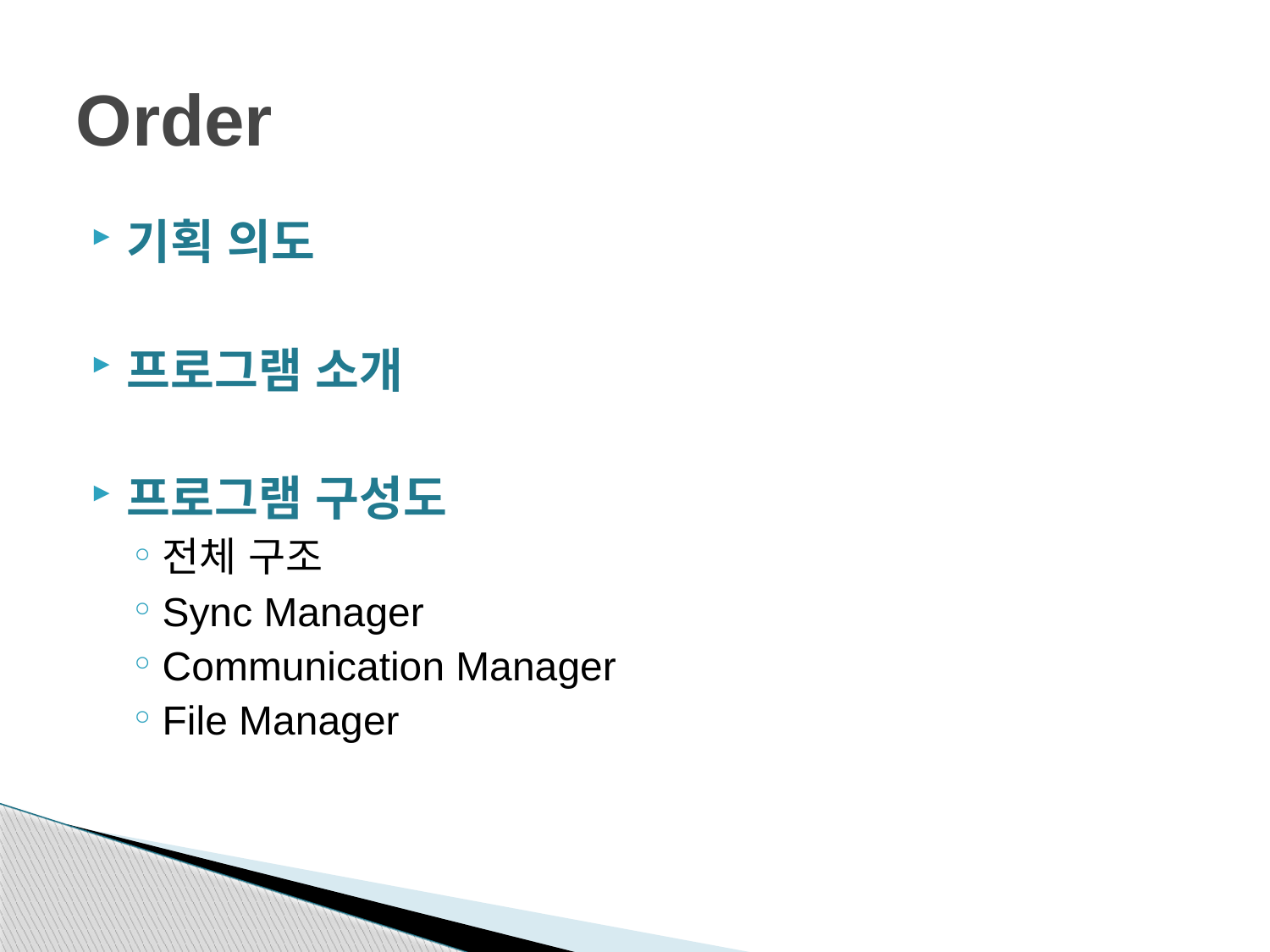

# Order
기획 의도

프로그램 소개

프로그램 구성도
전체 구조
Sync Manager
Communication Manager
File Manager